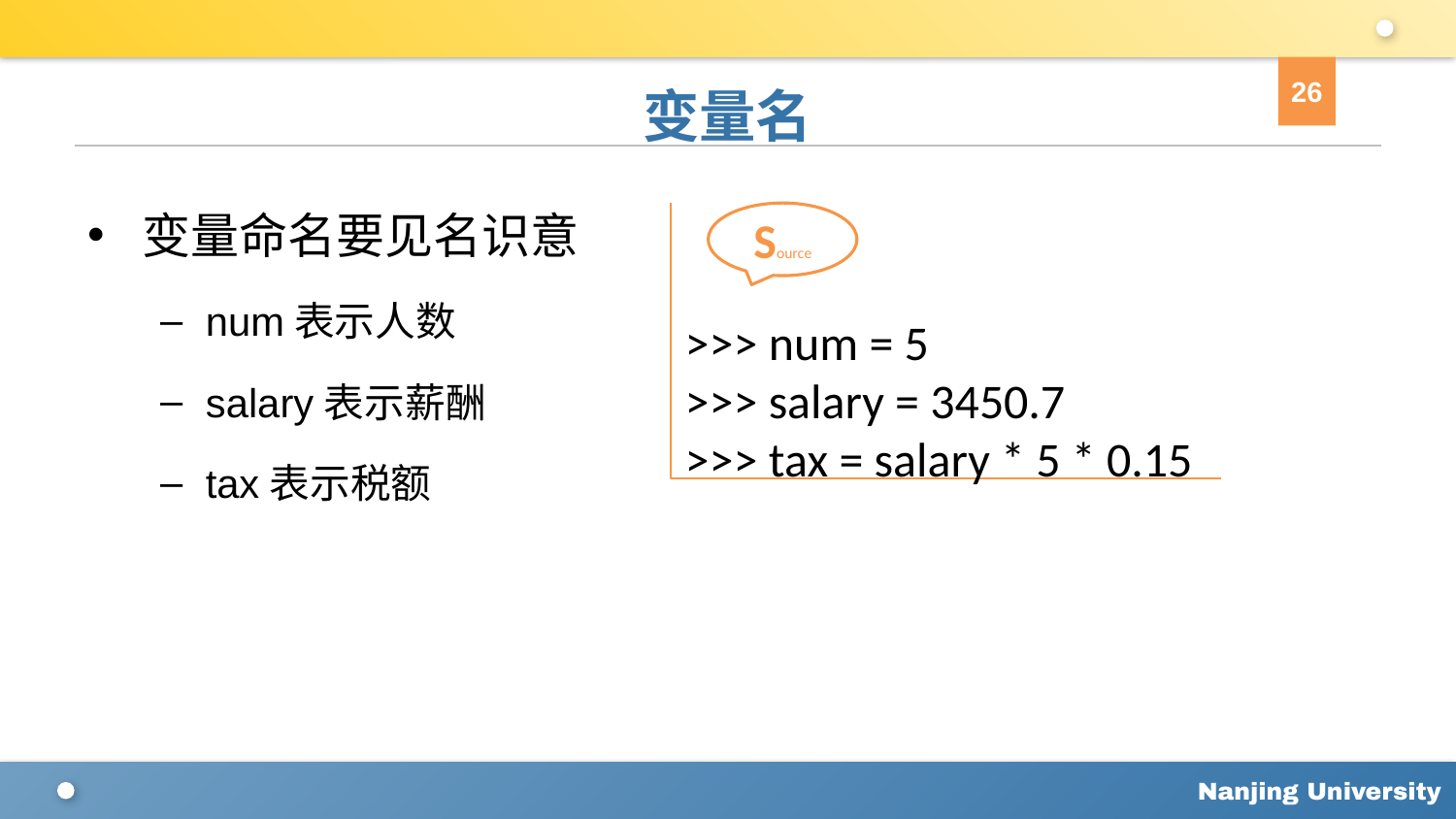

26
# 变量名
变量命名要见名识意
num表示人数
salary表示薪酬
tax表示税额
Source

>>> num = 5
>>> salary = 3450.7
>>> tax = salary * 5 * 0.15